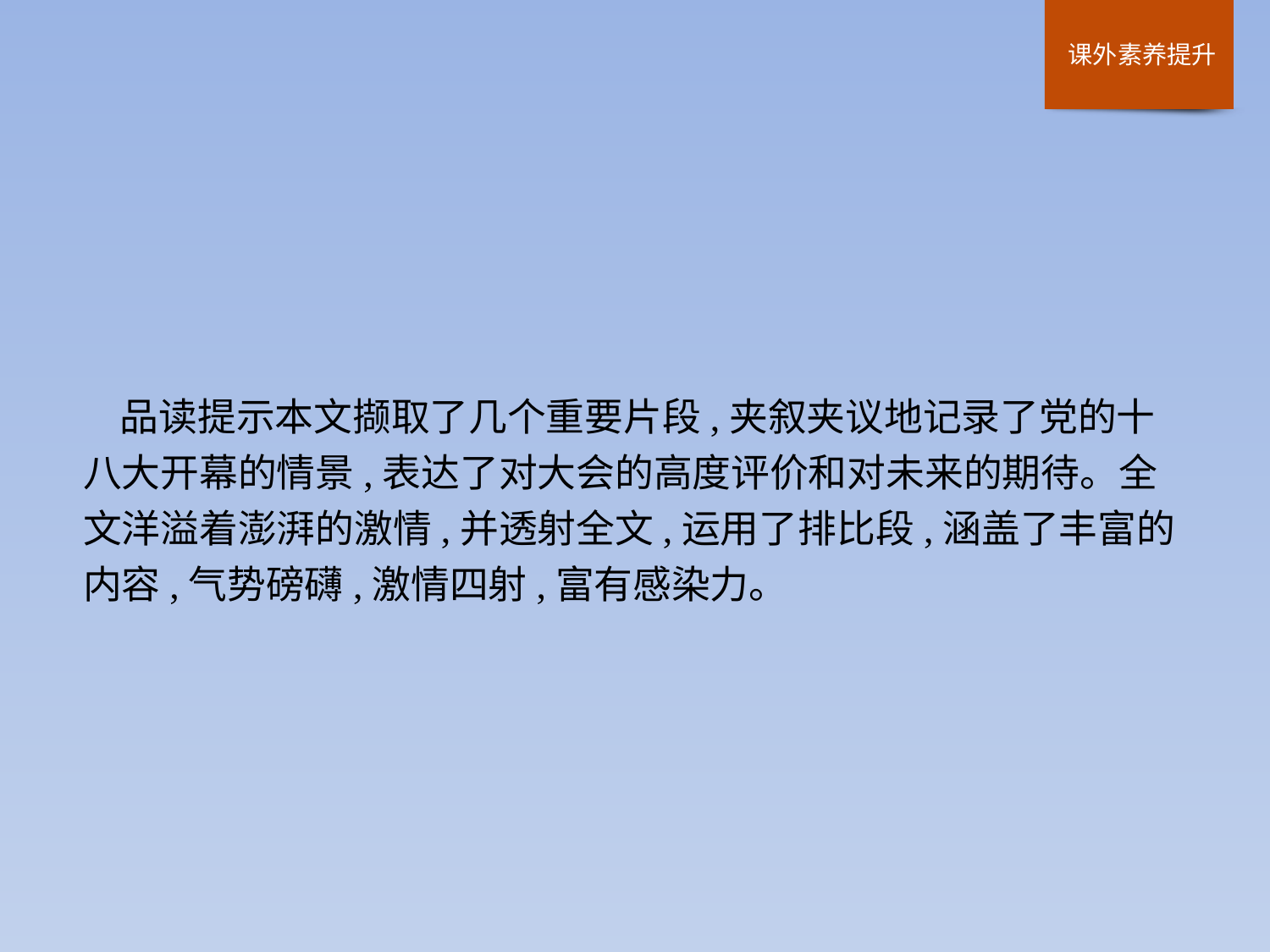

品读提示本文撷取了几个重要片段,夹叙夹议地记录了党的十八大开幕的情景,表达了对大会的高度评价和对未来的期待。全文洋溢着澎湃的激情,并透射全文,运用了排比段,涵盖了丰富的内容,气势磅礴,激情四射,富有感染力。